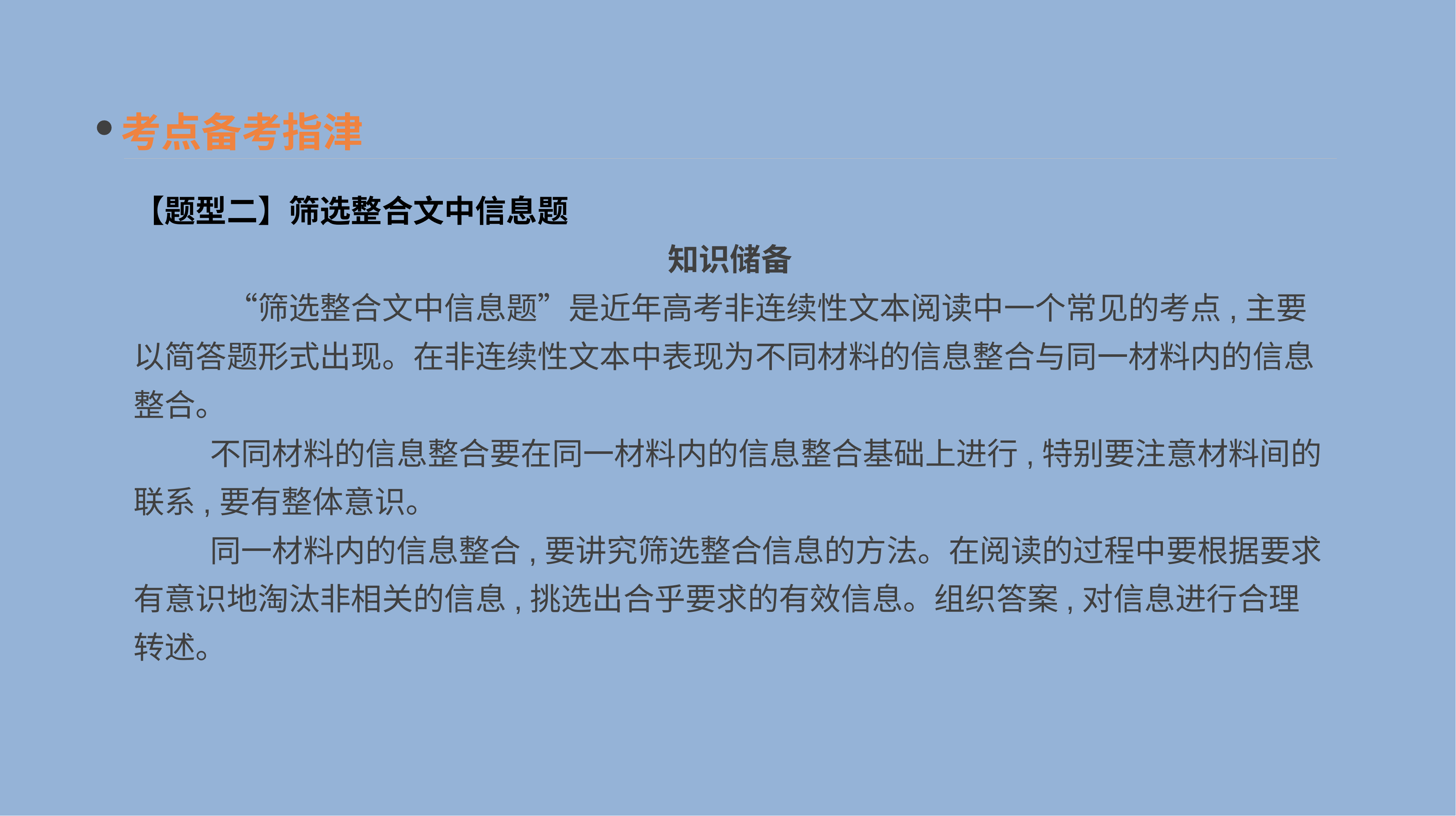

考点备考指津

【题型二】筛选整合文中信息题
知识储备
　　　“筛选整合文中信息题”是近年高考非连续性文本阅读中一个常见的考点,主要以简答题形式出现。在非连续性文本中表现为不同材料的信息整合与同一材料内的信息整合。
 　　不同材料的信息整合要在同一材料内的信息整合基础上进行,特别要注意材料间的联系,要有整体意识。
 　　同一材料内的信息整合,要讲究筛选整合信息的方法。在阅读的过程中要根据要求有意识地淘汰非相关的信息,挑选出合乎要求的有效信息。组织答案,对信息进行合理转述。